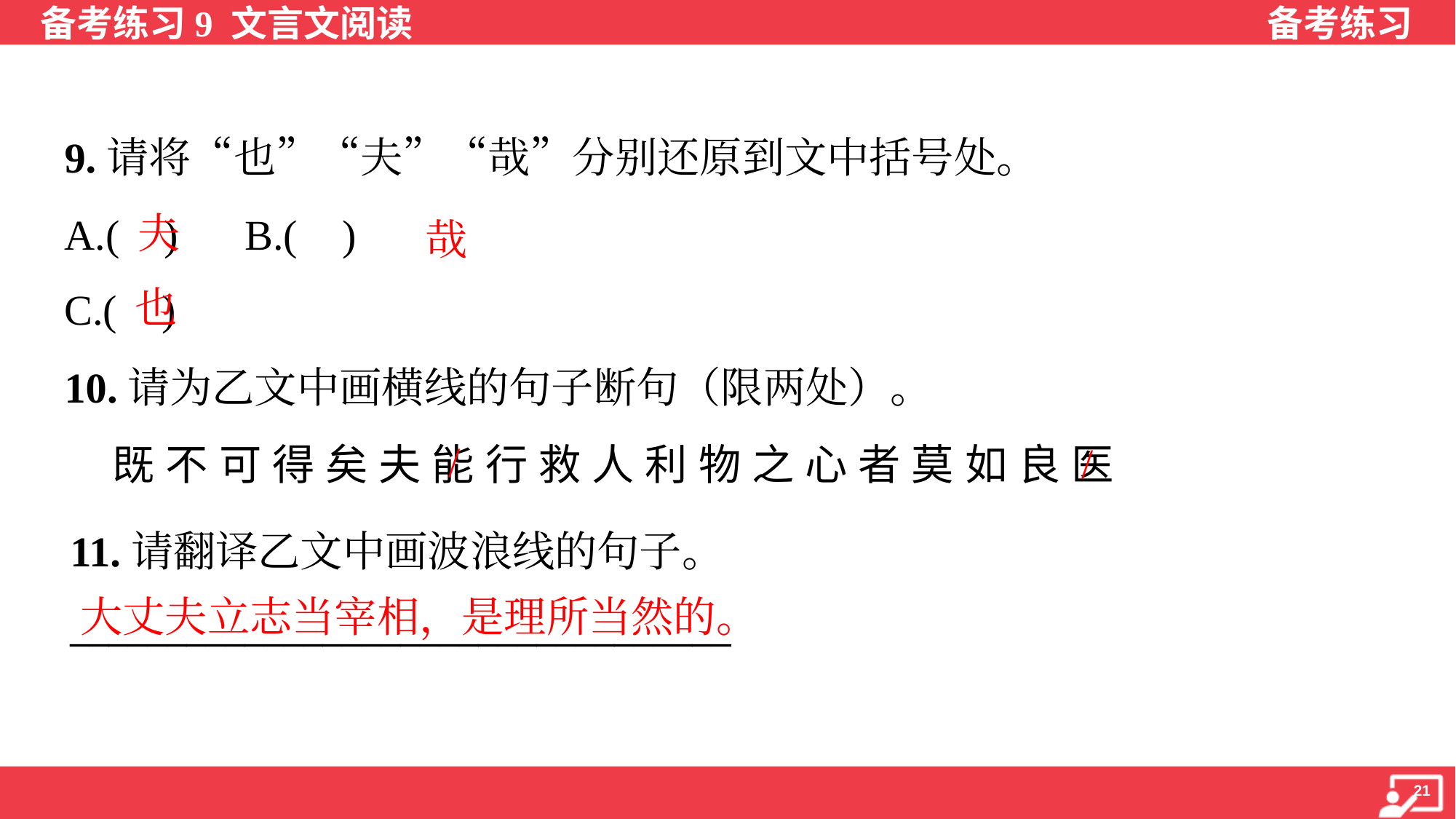

9.请将“也”“夫”“哉”分别还原到文中括号处。
A.(    )      B.(    )
C.(    )
夫
哉
也
10.请为乙文中画横线的句子断句（限两处）。
    既 不 可 得 矣 夫 能 行 救 人 利 物 之 心 者 莫 如 良 医
/
/
11.请翻译乙文中画波浪线的句子。
__________________________________
大丈夫立志当宰相，是理所当然的。